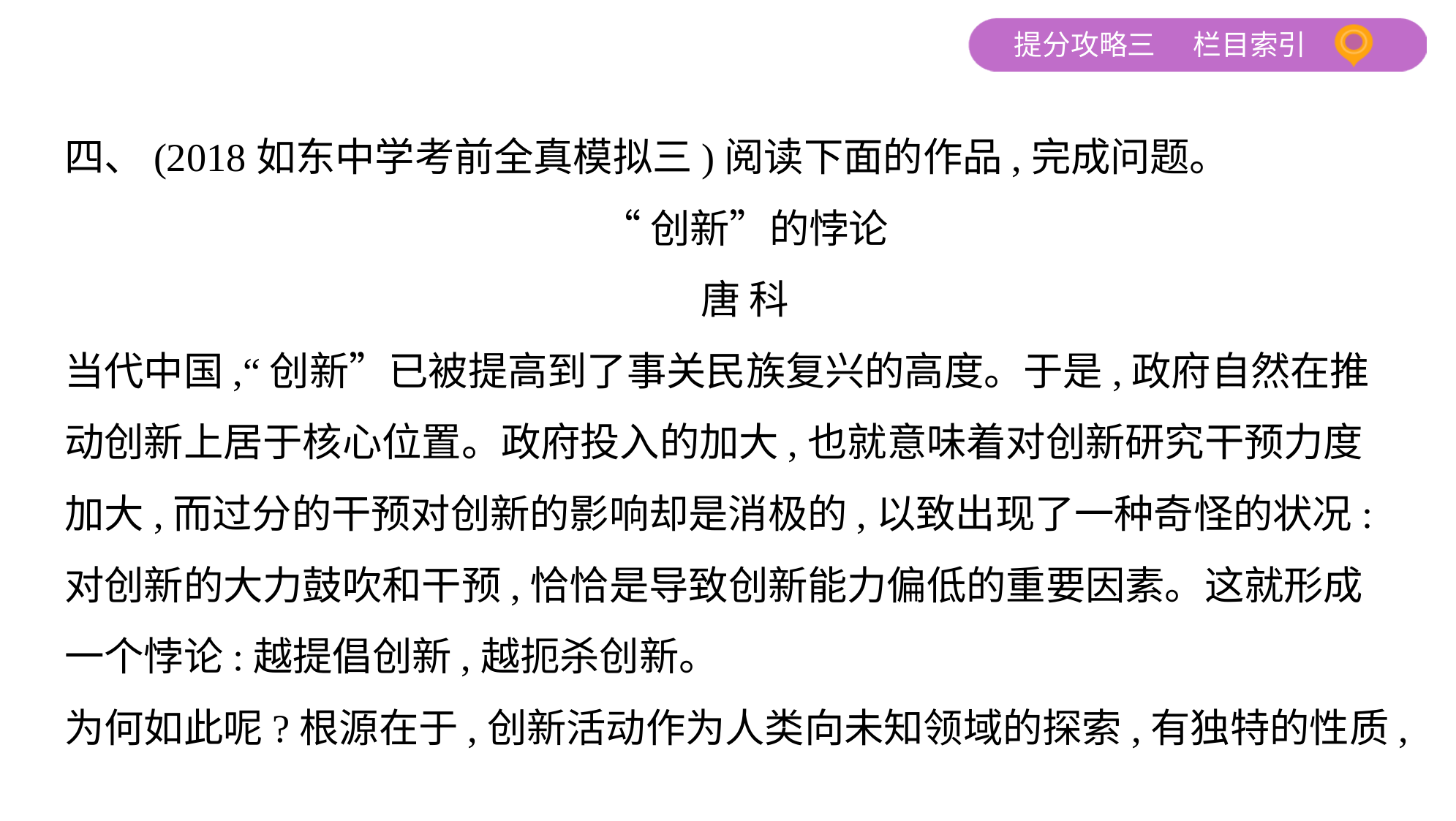

四、(2018如东中学考前全真模拟三)阅读下面的作品,完成问题。
“创新”的悖论
唐 科
当代中国,“创新”已被提高到了事关民族复兴的高度。于是,政府自然在推
动创新上居于核心位置。政府投入的加大,也就意味着对创新研究干预力度
加大,而过分的干预对创新的影响却是消极的,以致出现了一种奇怪的状况:
对创新的大力鼓吹和干预,恰恰是导致创新能力偏低的重要因素。这就形成
一个悖论:越提倡创新,越扼杀创新。
为何如此呢?根源在于,创新活动作为人类向未知领域的探索,有独特的性质,